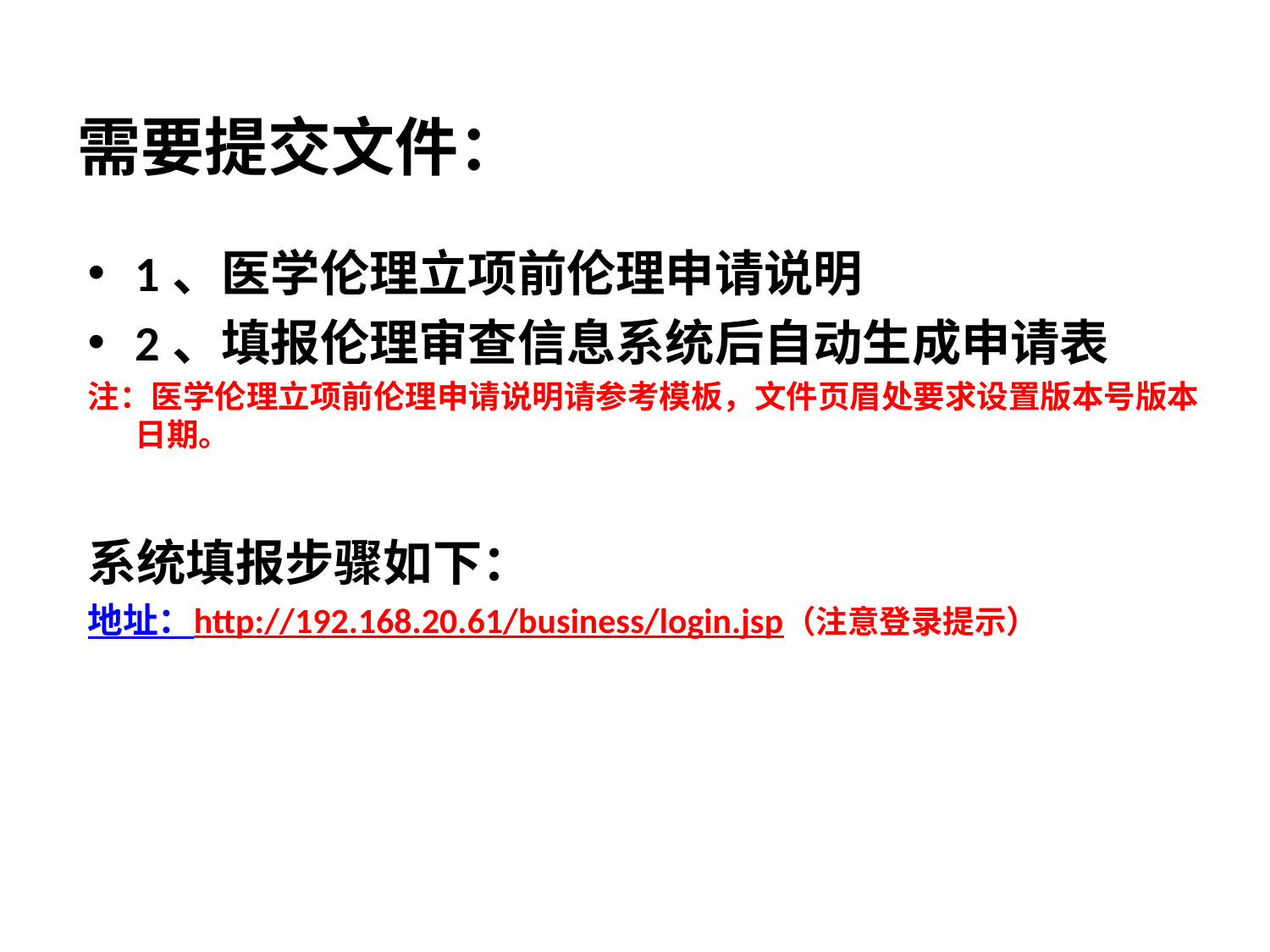

# 需要提交文件：
1、医学伦理立项前伦理申请说明
2、填报伦理审查信息系统后自动生成申请表
注：医学伦理立项前伦理申请说明请参考模板，文件页眉处要求设置版本号版本日期。

系统填报步骤如下：
地址：http://192.168.20.61/business/login.jsp（注意登录提示）